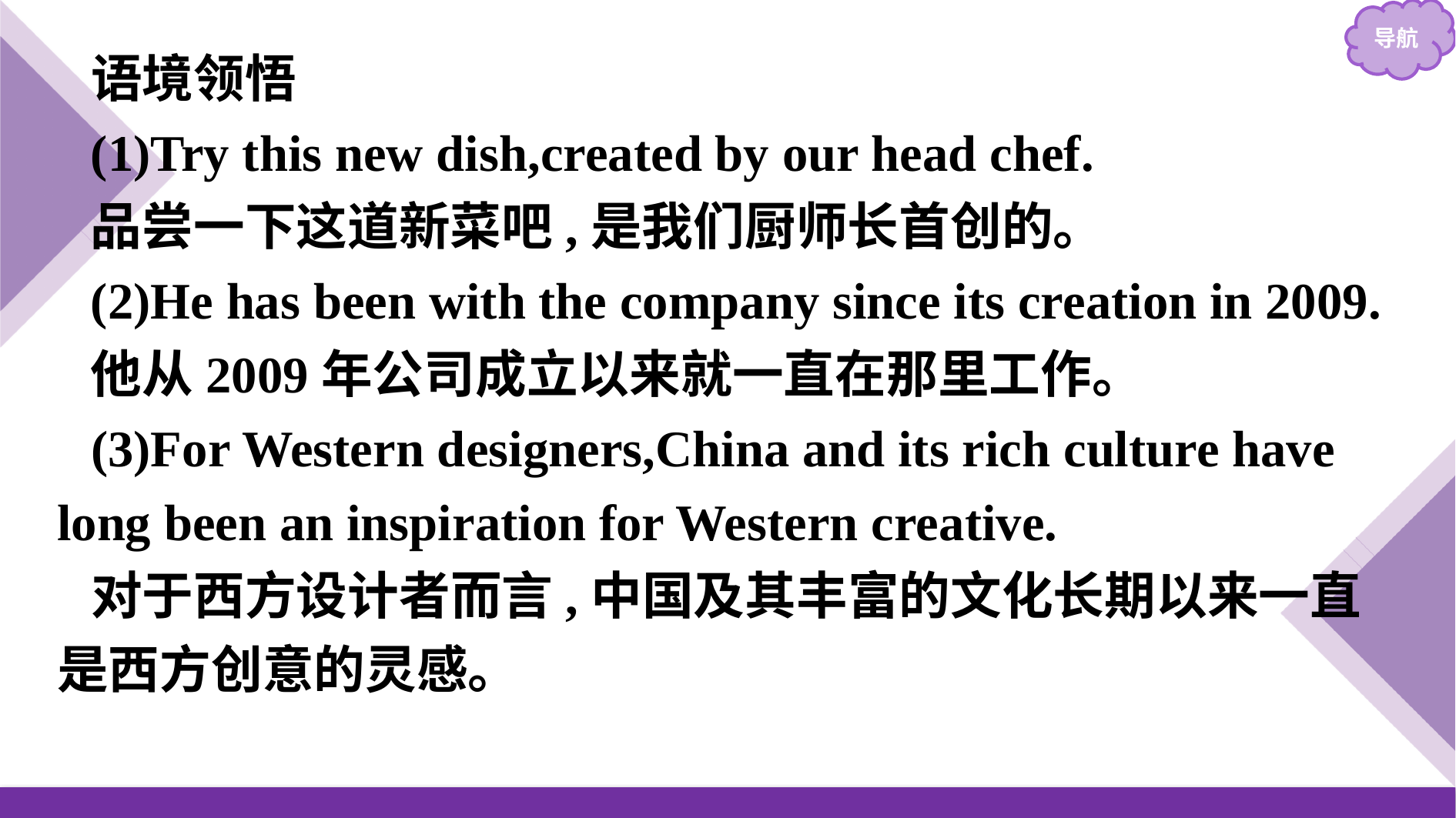

语境领悟
(1)Try this new dish,created by our head chef.
品尝一下这道新菜吧,是我们厨师长首创的。
(2)He has been with the company since its creation in 2009.
他从2009年公司成立以来就一直在那里工作。
(3)For Western designers,China and its rich culture have long been an inspiration for Western creative.
对于西方设计者而言,中国及其丰富的文化长期以来一直是西方创意的灵感。